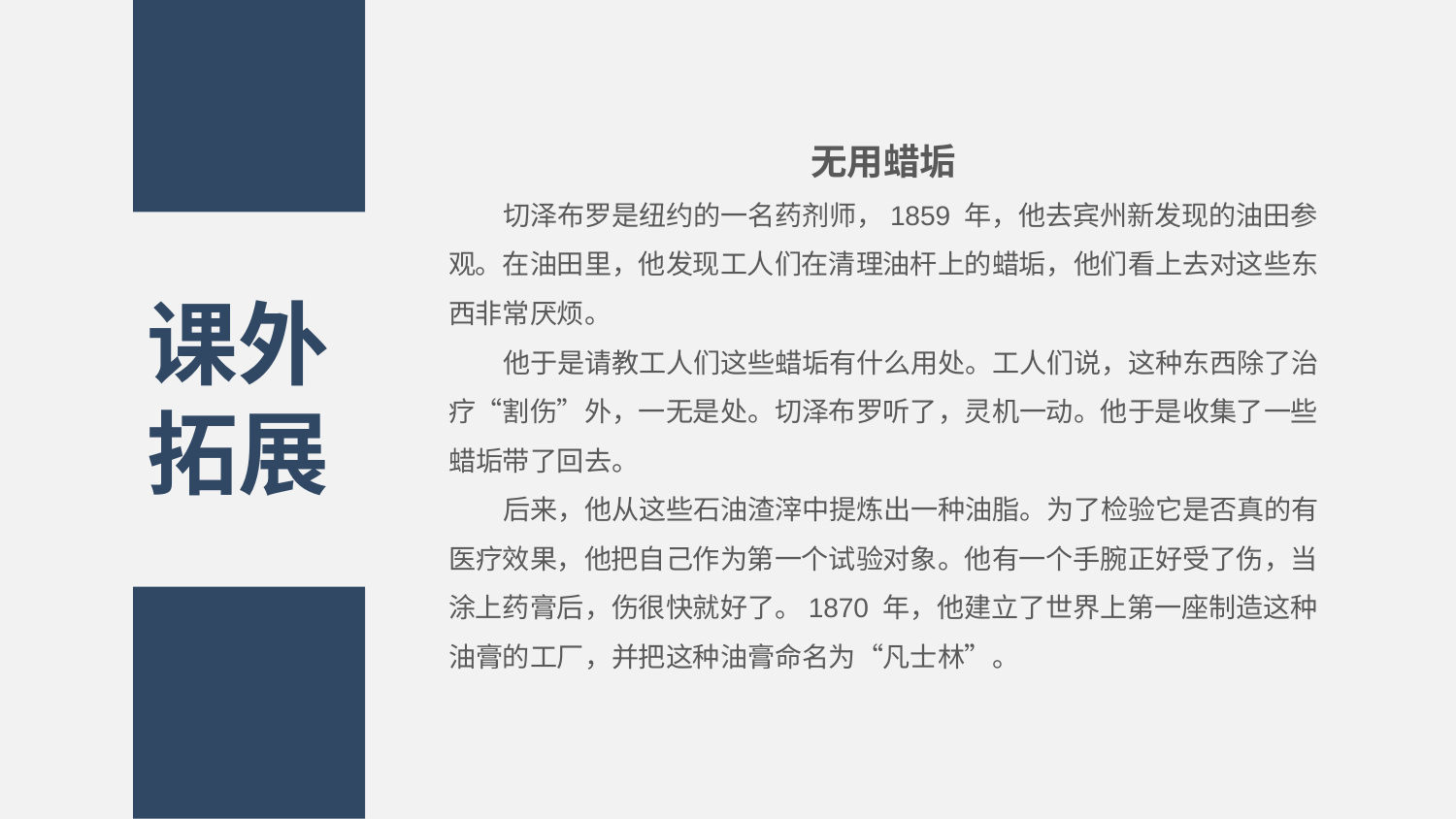

无用蜡垢
切泽布罗是纽约的一名药剂师，1859 年，他去宾州新发现的油田参观。在油田里，他发现工人们在清理油杆上的蜡垢，他们看上去对这些东西非常厌烦。
他于是请教工人们这些蜡垢有什么用处。工人们说，这种东西除了治疗“割伤”外，一无是处。切泽布罗听了，灵机一动。他于是收集了一些蜡垢带了回去。
后来，他从这些石油渣滓中提炼出一种油脂。为了检验它是否真的有医疗效果，他把自己作为第一个试验对象。他有一个手腕正好受了伤，当涂上药膏后，伤很快就好了。1870 年，他建立了世界上第一座制造这种油膏的工厂，并把这种油膏命名为“凡士林”。
课外拓展